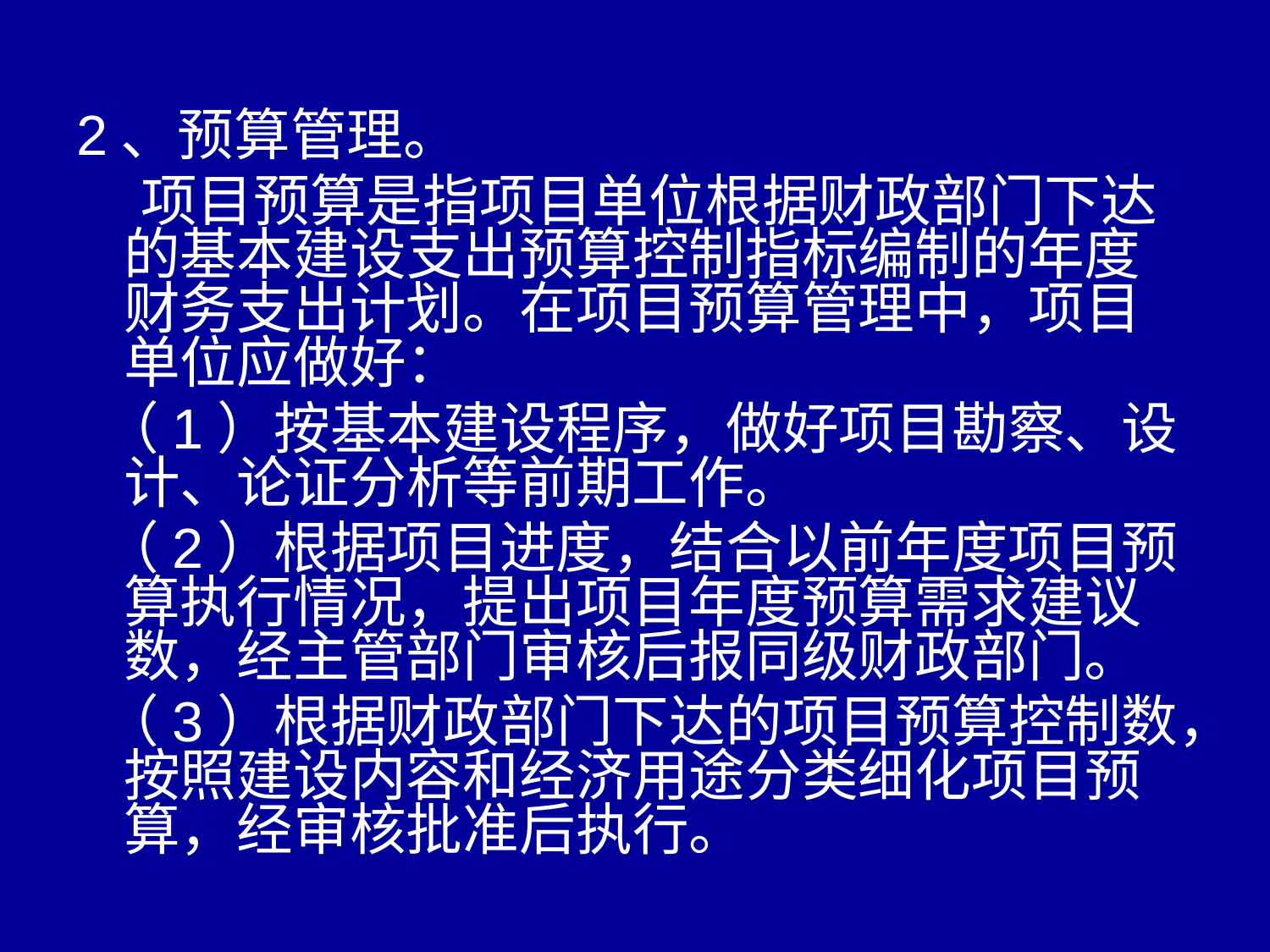

2、预算管理。
    项目预算是指项目单位根据财政部门下达的基本建设支出预算控制指标编制的年度财务支出计划。在项目预算管理中，项目单位应做好：
 （1）按基本建设程序，做好项目勘察、设计、论证分析等前期工作。
 （2）根据项目进度，结合以前年度项目预算执行情况，提出项目年度预算需求建议数，经主管部门审核后报同级财政部门。
 （3）根据财政部门下达的项目预算控制数，按照建设内容和经济用途分类细化项目预算，经审核批准后执行。